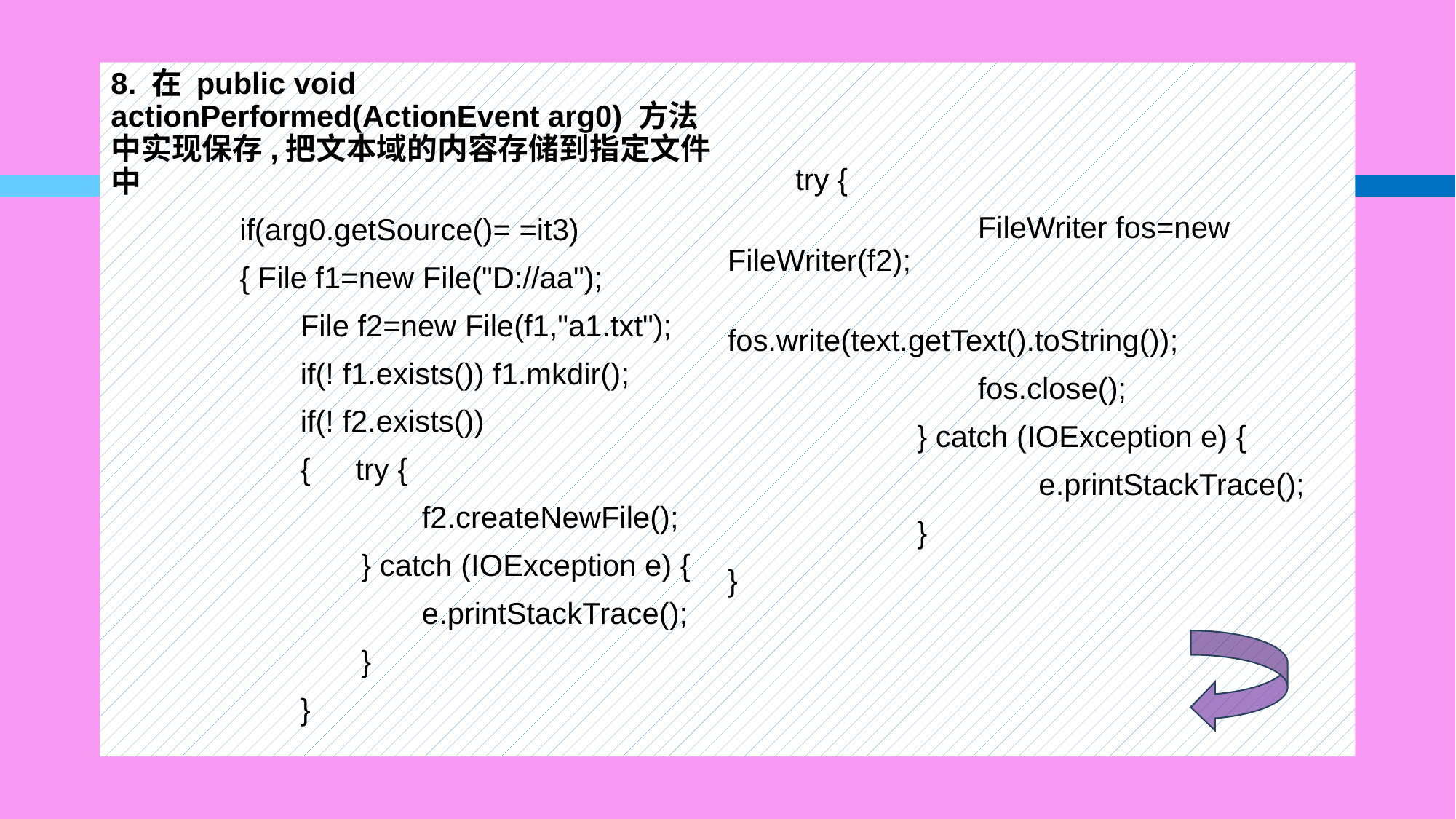

8. 在 public void actionPerformed(ActionEvent arg0) 方法中实现保存,把文本域的内容存储到指定文件中
　　　　if(arg0.getSource()= =it3)
　　　　{ File f1=new File("D://aa");
　　　　　　File f2=new File(f1,"a1.txt");
　　　　　　if(! f1.exists()) f1.mkdir();
　　　　　　if(! f2.exists())
　　　　　　{　try {
　　　　　　　　　　f2.createNewFile();
　　　　　　　　} catch (IOException e) {
　　　　　　　　　　e.printStackTrace();
　　　　　　　　}
　　　　　　}

　　try {
　　　　　　　　FileWriter fos=new FileWriter(f2);
　　　　　　　　fos.write(text.getText().toString());
　　　　　　　　fos.close();
　　　　　　} catch (IOException e) {
　　　　　　　　　　e.printStackTrace();
　　　　　　}
}